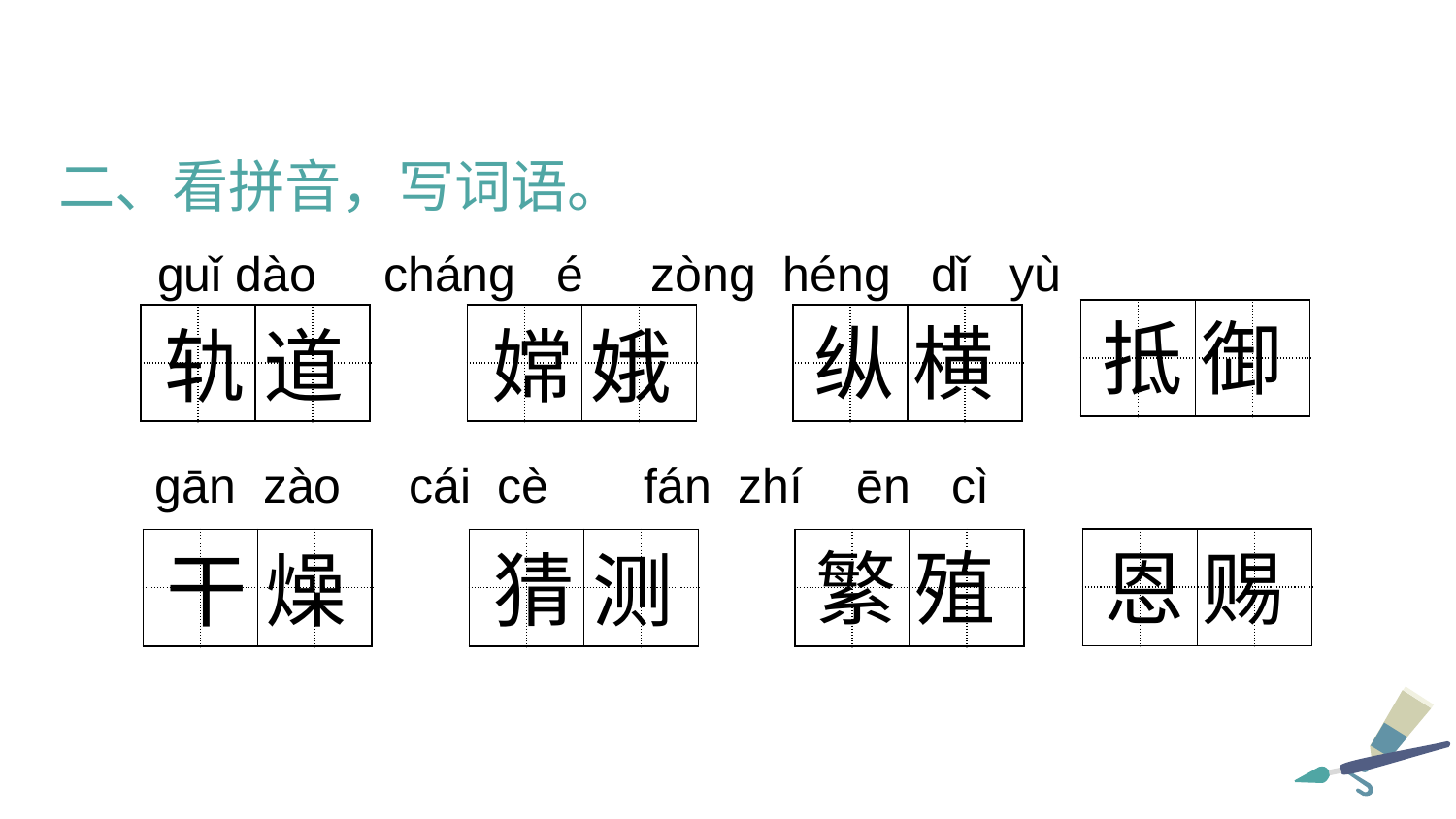

二、看拼音，写词语。

guǐ dào     cháng   é     zòng  héng   dǐ   yù
|  |  |  |  |
| --- | --- | --- | --- |
|  |  |  |  |
抵 御
|  |  |  |  |
| --- | --- | --- | --- |
|  |  |  |  |
|  |  |  |  |
| --- | --- | --- | --- |
|  |  |  |  |
|  |  |  |  |
| --- | --- | --- | --- |
|  |  |  |  |
纵 横
轨 道
嫦 娥
gān  zào     cái  cè       fán  zhí    ēn   cì
|  |  |  |  |
| --- | --- | --- | --- |
|  |  |  |  |
|  |  |  |  |
| --- | --- | --- | --- |
|  |  |  |  |
|  |  |  |  |
| --- | --- | --- | --- |
|  |  |  |  |
|  |  |  |  |
| --- | --- | --- | --- |
|  |  |  |  |
恩 赐
繁 殖
干 燥
猜 测